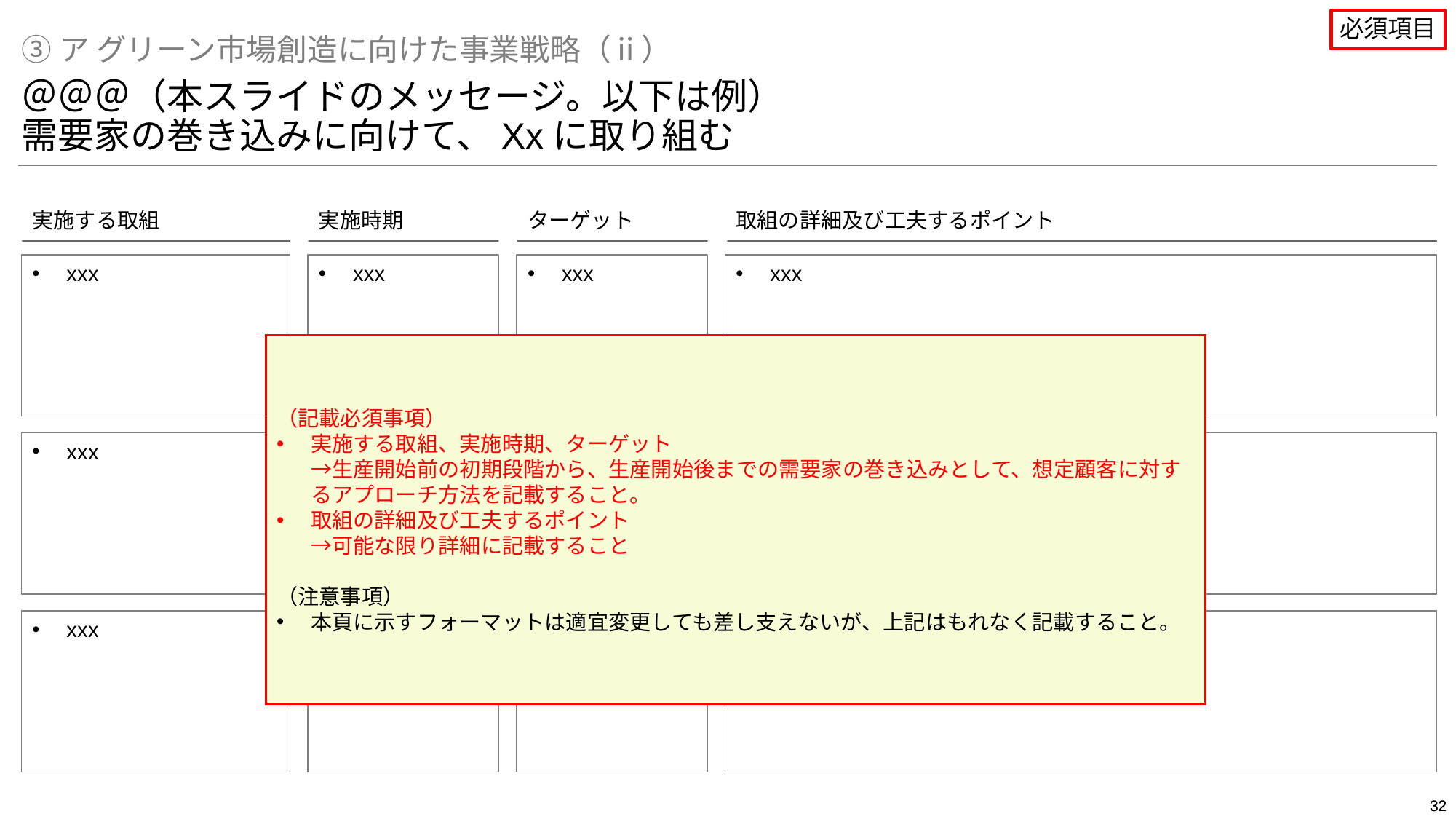

必須項目
③ア グリーン市場創造に向けた事業戦略（ⅱ）
＠＠＠（本スライドのメッセージ。以下は例）
需要家の巻き込みに向けて、Xxに取り組む
実施する取組
実施時期
ターゲット
取組の詳細及び工夫するポイント
xxx

xxx

xxx

xxx

（記載必須事項）
実施する取組、実施時期、ターゲット
→生産開始前の初期段階から、生産開始後までの需要家の巻き込みとして、想定顧客に対するアプローチ方法を記載すること。
取組の詳細及び工夫するポイント
→可能な限り詳細に記載すること

（注意事項）
本頁に示すフォーマットは適宜変更しても差し支えないが、上記はもれなく記載すること。
xxx

xxx

xxx

xxx

xxx
xxx
xxx
xxx